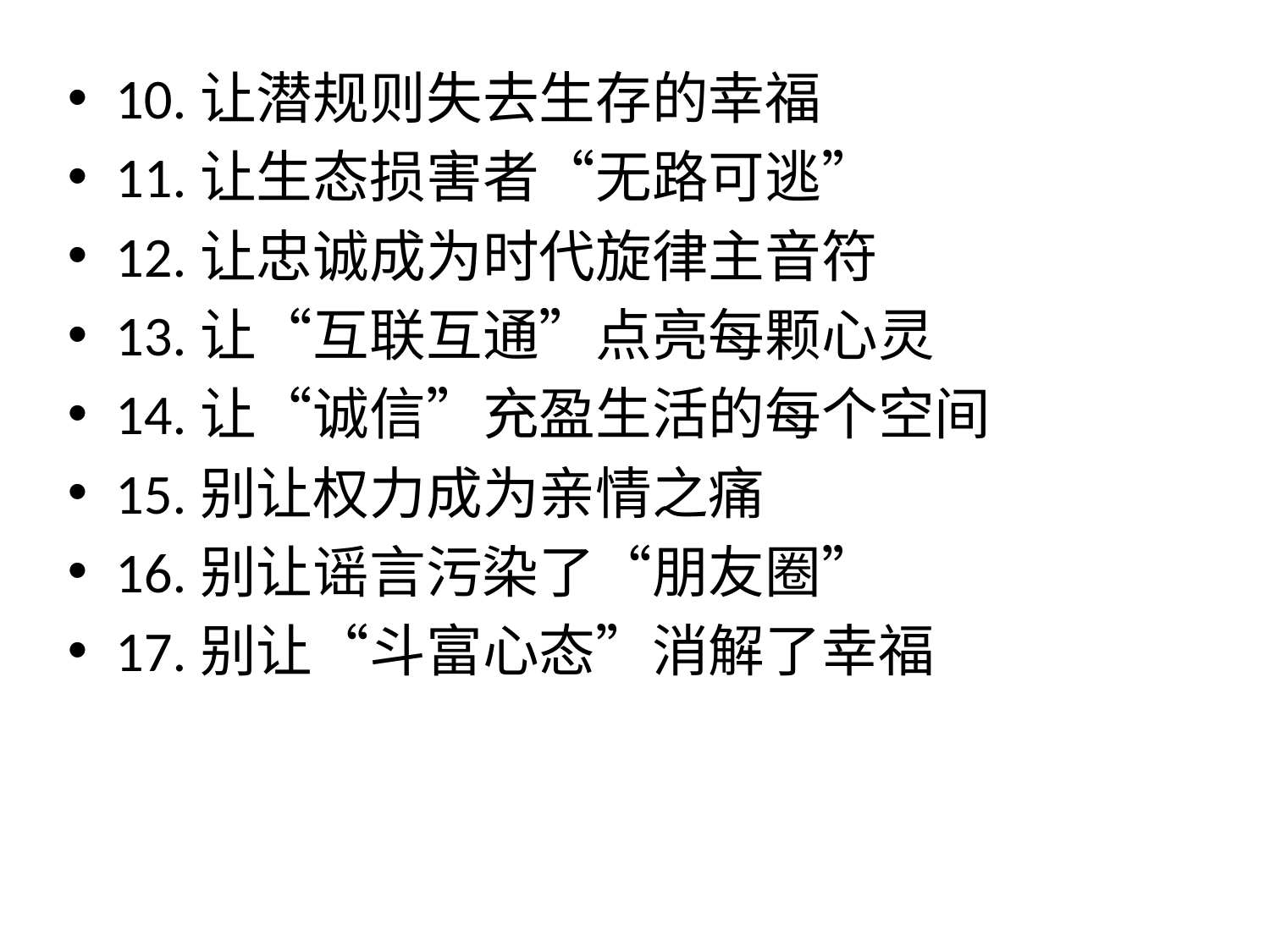

10.让潜规则失去生存的幸福
11.让生态损害者“无路可逃”
12.让忠诚成为时代旋律主音符
13.让“互联互通”点亮每颗心灵
14.让“诚信”充盈生活的每个空间
15.别让权力成为亲情之痛
16.别让谣言污染了“朋友圈”
17.别让“斗富心态”消解了幸福